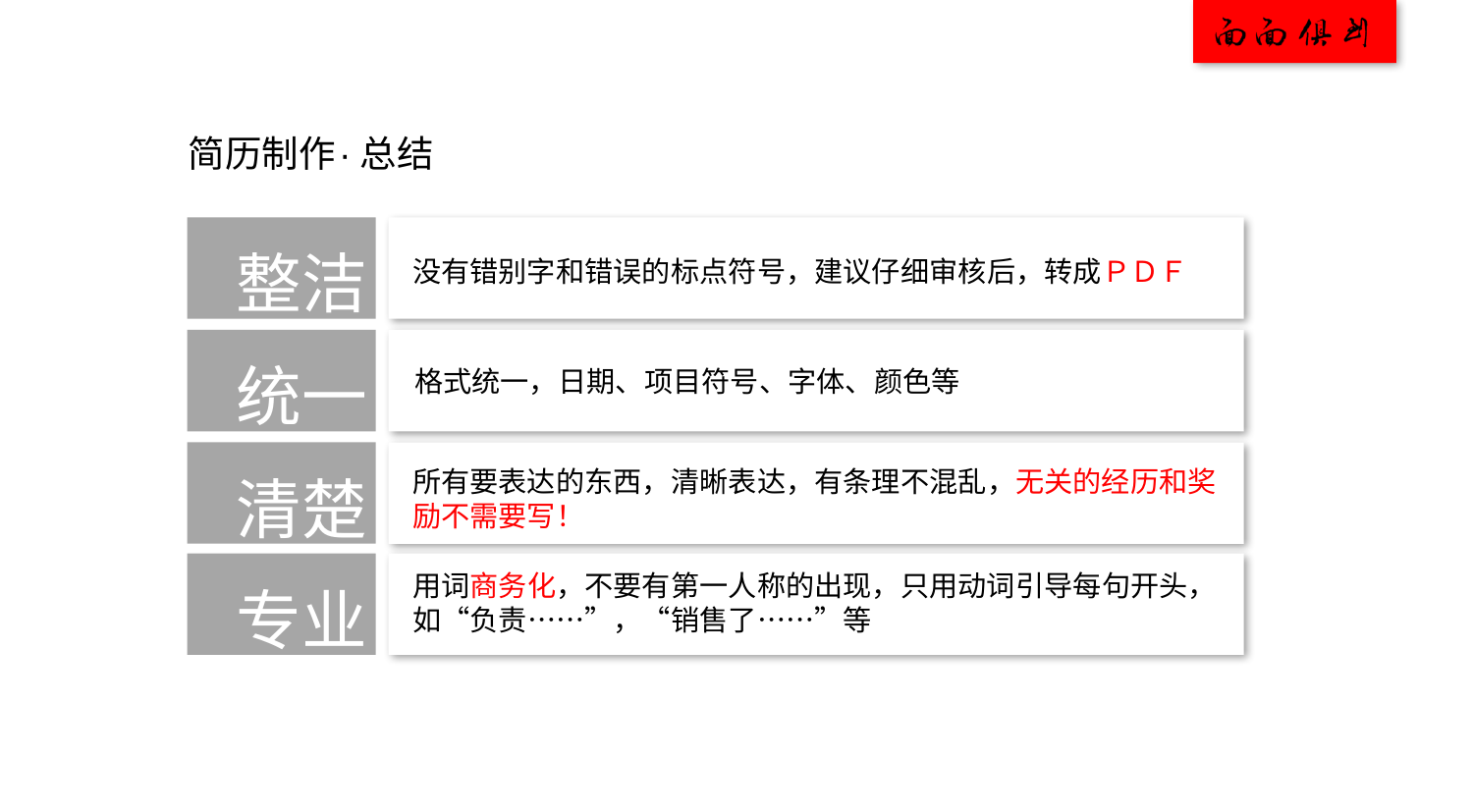

简历制作
·总结

整洁

没有错别字和错误的标点符号，建议仔细审核后，转成ＰＤＦ

统一

格式统一，日期、项目符号、字体、颜色等

清楚

所有要表达的东西，清晰表达，有条理不混乱，无关的经历和奖励不需要写！

专业

用词商务化，不要有第一人称的出现，只用动词引导每句开头，如“负责……”，“销售了……”等